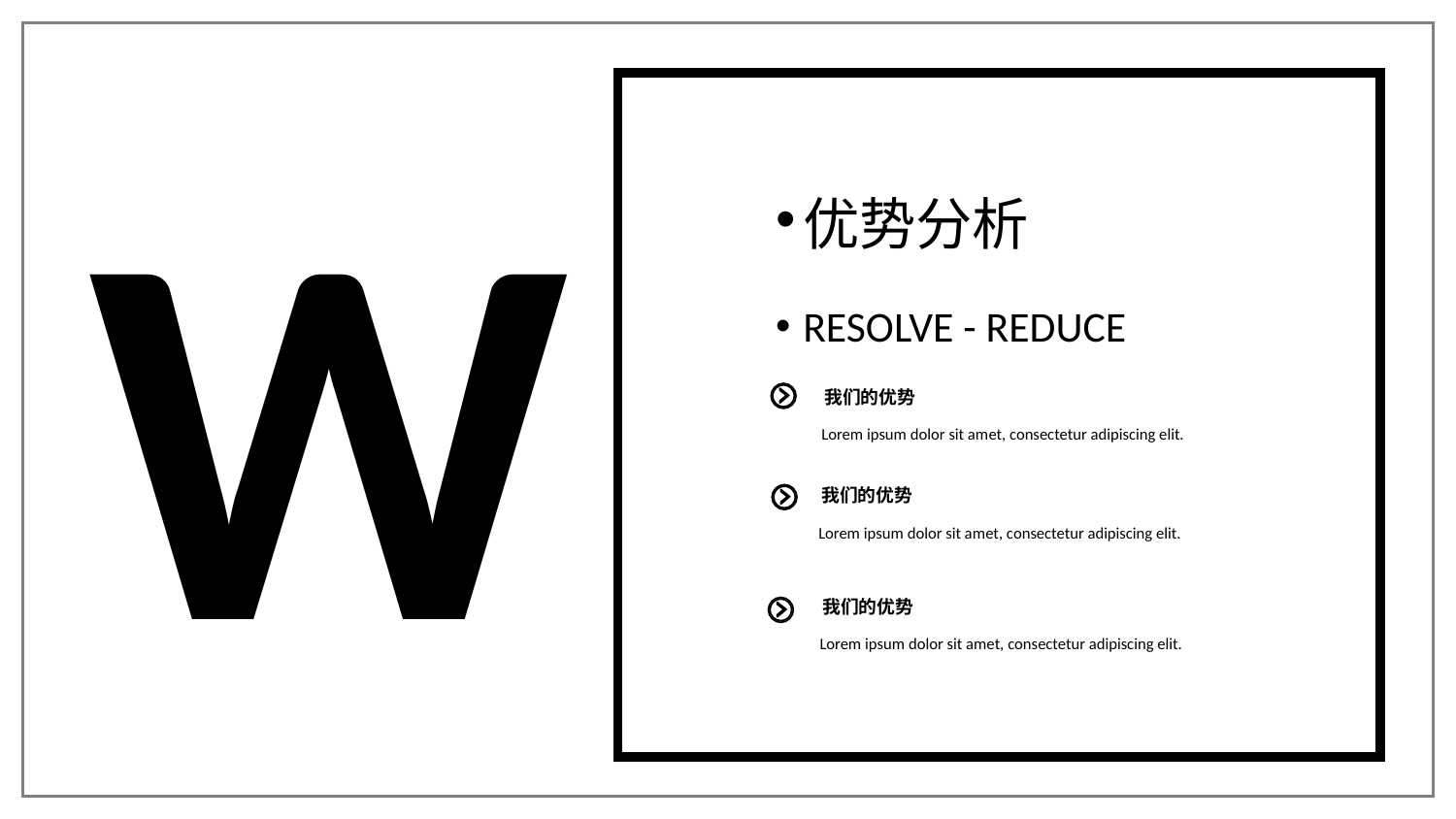

W
优势分析
RESOLVE - REDUCE

我们的优势
Lorem ipsum dolor sit amet, consectetur adipiscing elit.
我们的优势

Lorem ipsum dolor sit amet, consectetur adipiscing elit.
我们的优势

Lorem ipsum dolor sit amet, consectetur adipiscing elit.